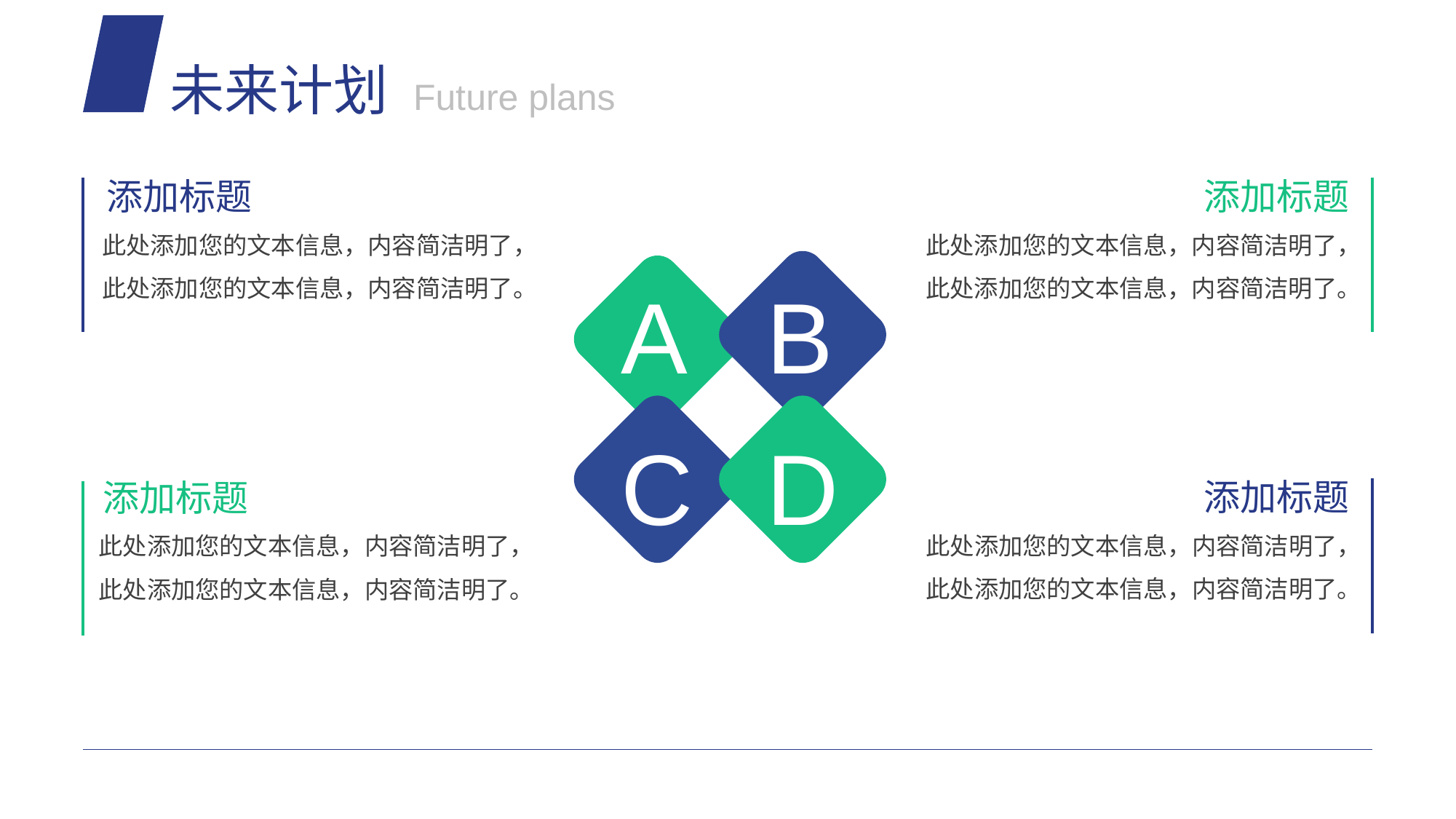

未来计划 Future plans
添加标题
添加标题
此处添加您的文本信息，内容简洁明了，此处添加您的文本信息，内容简洁明了。
此处添加您的文本信息，内容简洁明了，此处添加您的文本信息，内容简洁明了。
A
B

C
D
添加标题
添加标题
此处添加您的文本信息，内容简洁明了，此处添加您的文本信息，内容简洁明了。
此处添加您的文本信息，内容简洁明了，此处添加您的文本信息，内容简洁明了。